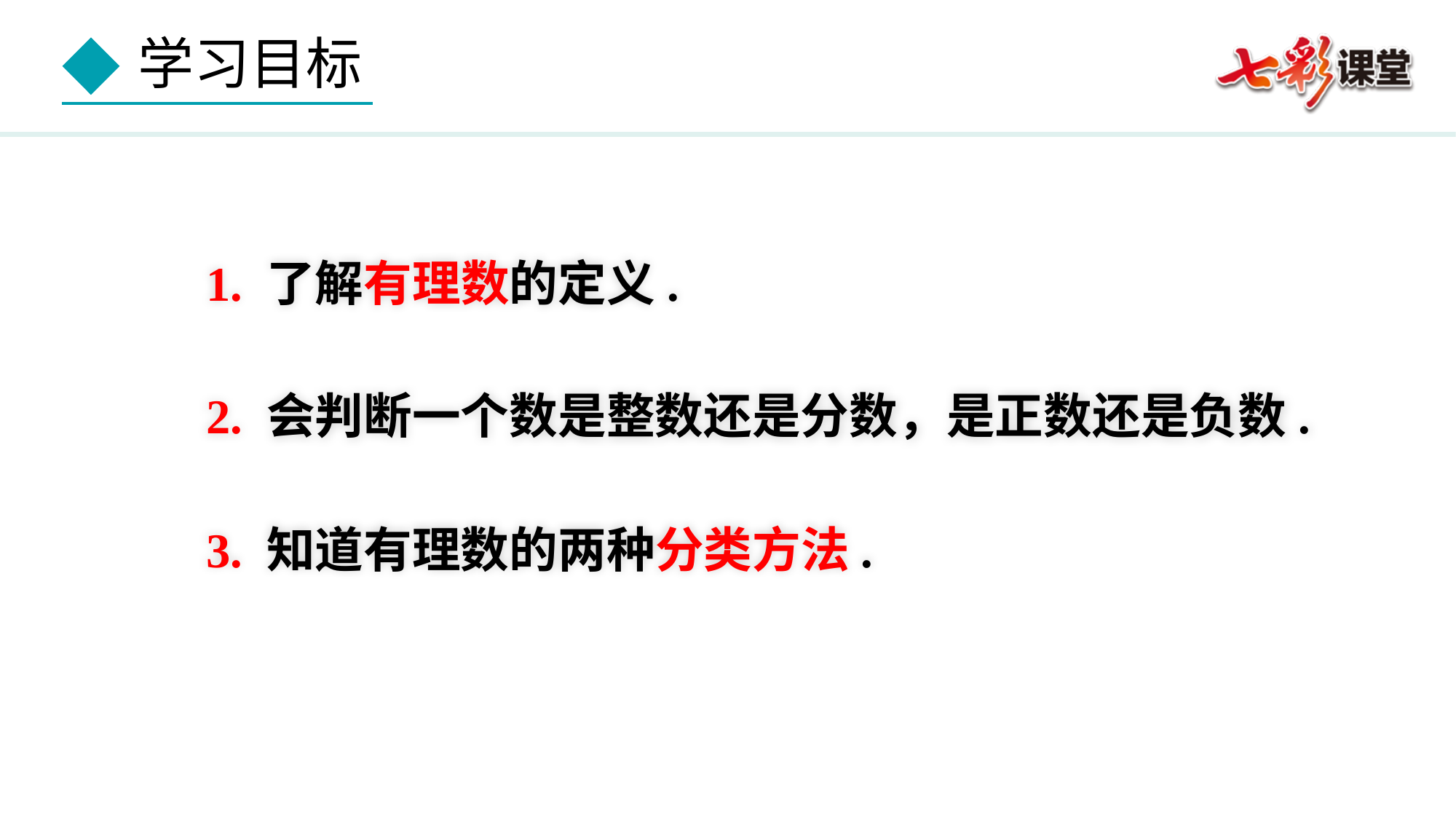

1. 了解有理数的定义.
2. 会判断一个数是整数还是分数，是正数还是负数.

3. 知道有理数的两种分类方法.